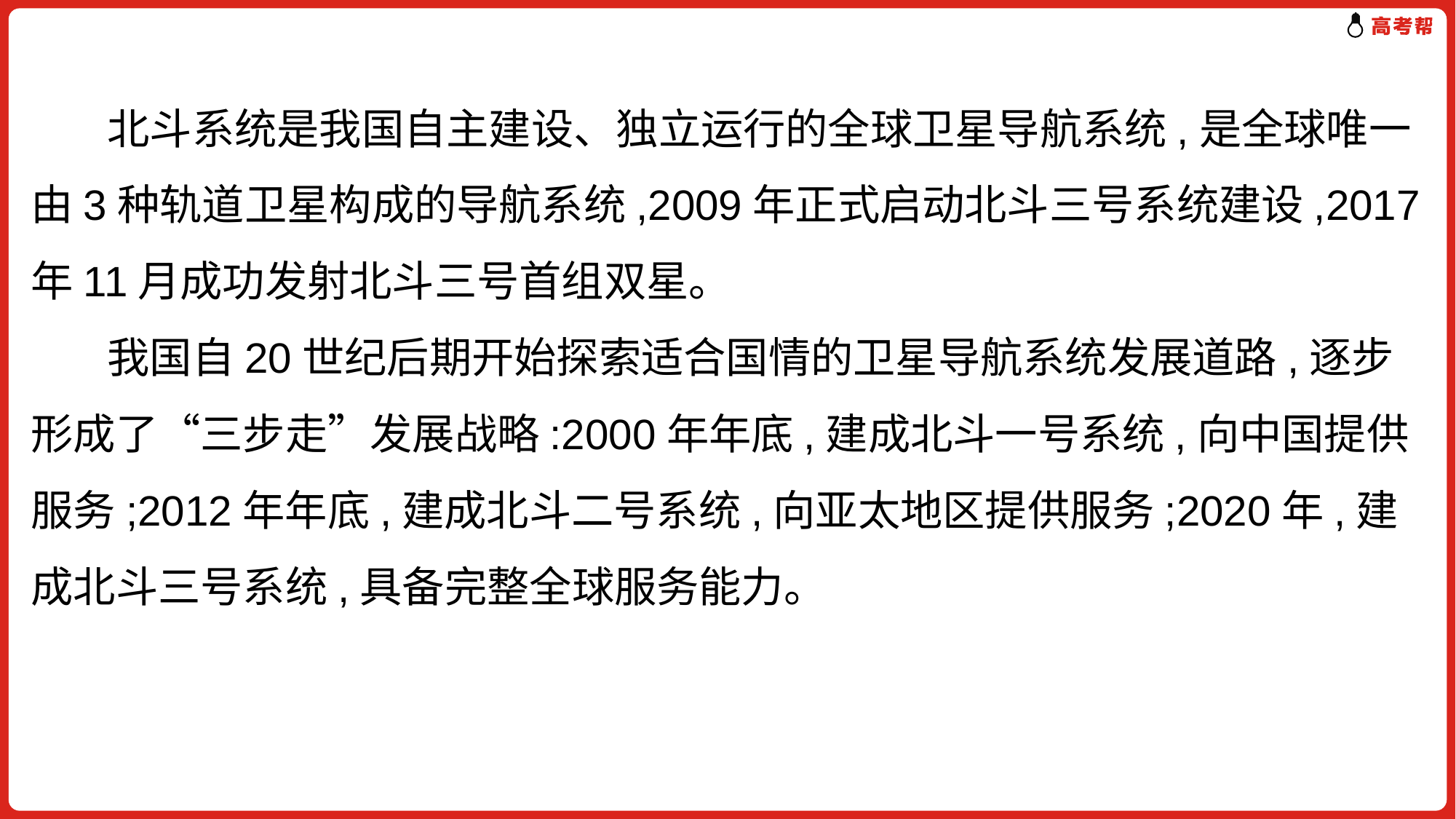

北斗系统是我国自主建设、独立运行的全球卫星导航系统,是全球唯一由3种轨道卫星构成的导航系统,2009年正式启动北斗三号系统建设,2017年11月成功发射北斗三号首组双星。
       我国自20世纪后期开始探索适合国情的卫星导航系统发展道路,逐步形成了“三步走”发展战略:2000年年底,建成北斗一号系统,向中国提供服务;2012年年底,建成北斗二号系统,向亚太地区提供服务;2020年,建成北斗三号系统,具备完整全球服务能力。